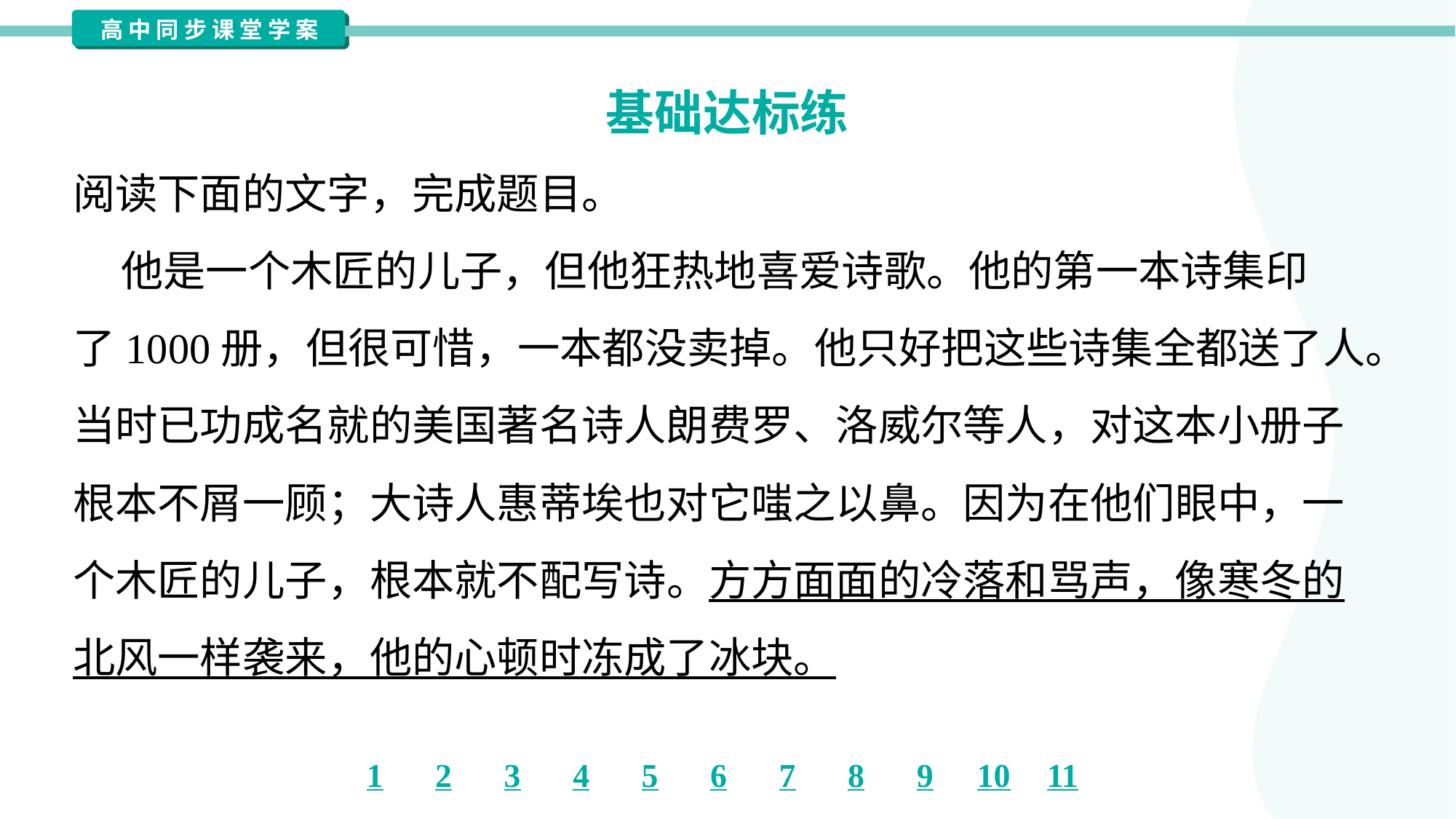

基础达标练
阅读下面的文字，完成题目。
    他是一个木匠的儿子，但他狂热地喜爱诗歌。他的第一本诗集印
了1000册，但很可惜，一本都没卖掉。他只好把这些诗集全都送了人。
当时已功成名就的美国著名诗人朗费罗、洛威尔等人，对这本小册子
根本不屑一顾；大诗人惠蒂埃也对它嗤之以鼻。因为在他们眼中，一
个木匠的儿子，根本就不配写诗。方方面面的冷落和骂声，像寒冬的
北风一样袭来，他的心顿时冻成了冰块。